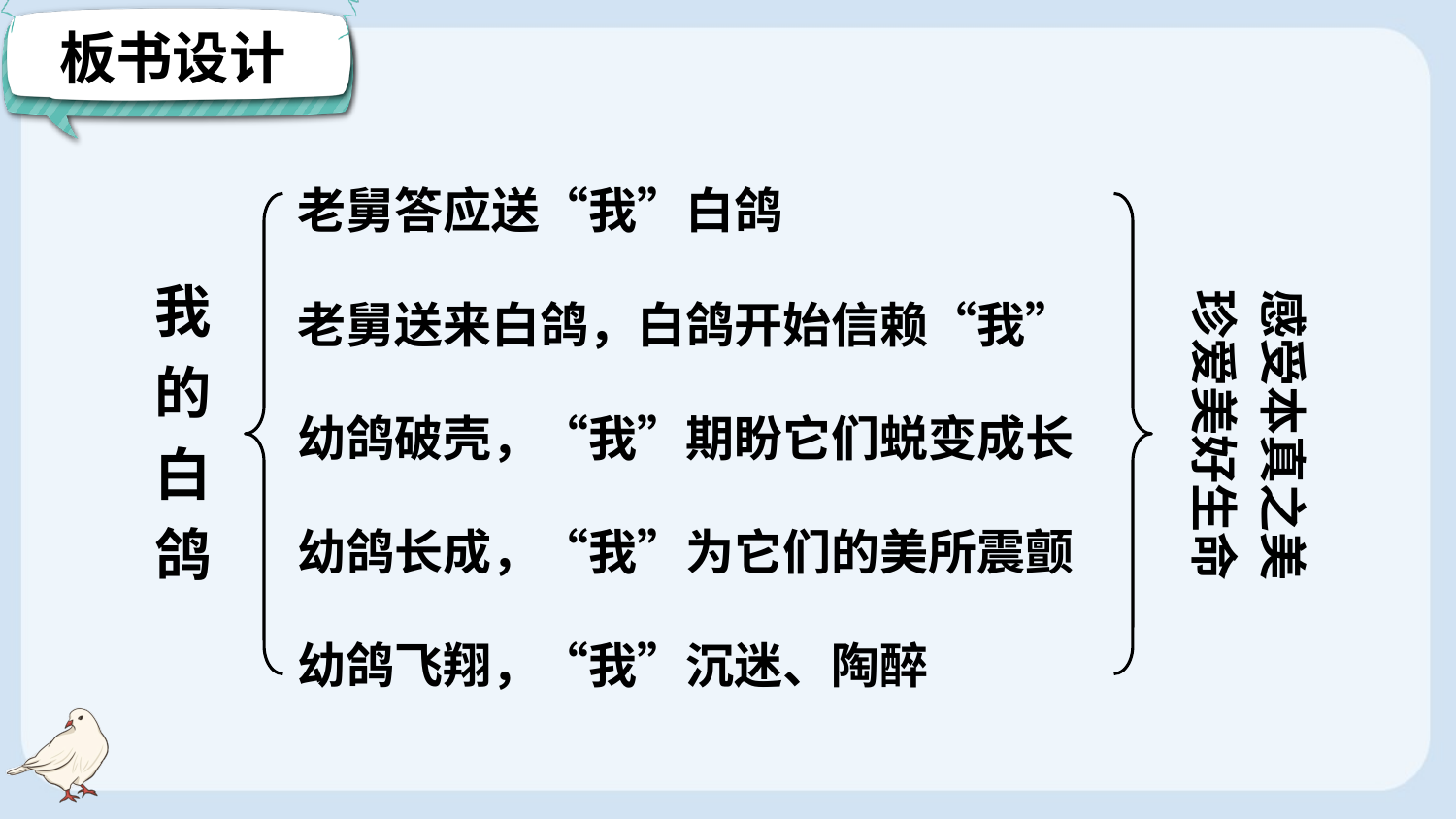

板书设计
老舅答应送“我”白鸽

我的白鸽
老舅送来白鸽，白鸽开始信赖“我”
感受本真之美
珍爱美好生命
幼鸽破壳，“我”期盼它们蜕变成长
幼鸽长成，“我”为它们的美所震颤
幼鸽飞翔，“我”沉迷、陶醉